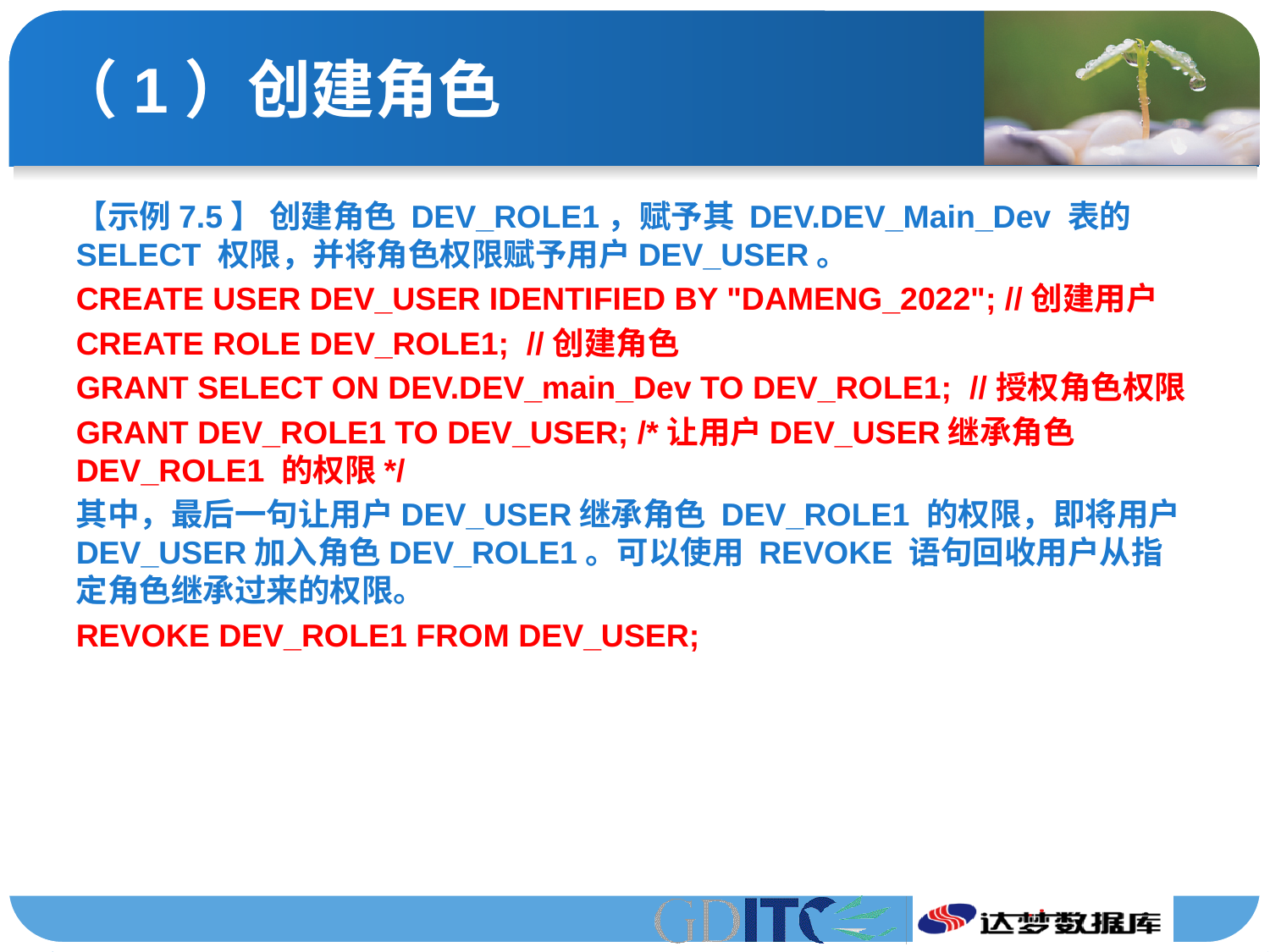

# （1）创建角色
【示例7.5】 创建角色 DEV_ROLE1，赋予其 DEV.DEV_Main_Dev 表的 SELECT 权限，并将角色权限赋予用户DEV_USER。
CREATE USER DEV_USER IDENTIFIED BY "DAMENG_2022"; //创建用户
CREATE ROLE DEV_ROLE1;  //创建角色
GRANT SELECT ON DEV.DEV_main_Dev TO DEV_ROLE1;  //授权角色权限
GRANT DEV_ROLE1 TO DEV_USER; /*让用户DEV_USER继承角色 DEV_ROLE1 的权限*/
其中，最后一句让用户DEV_USER继承角色 DEV_ROLE1 的权限，即将用户DEV_USER加入角色DEV_ROLE1。可以使用 REVOKE 语句回收用户从指定角色继承过来的权限。
REVOKE DEV_ROLE1 FROM DEV_USER;